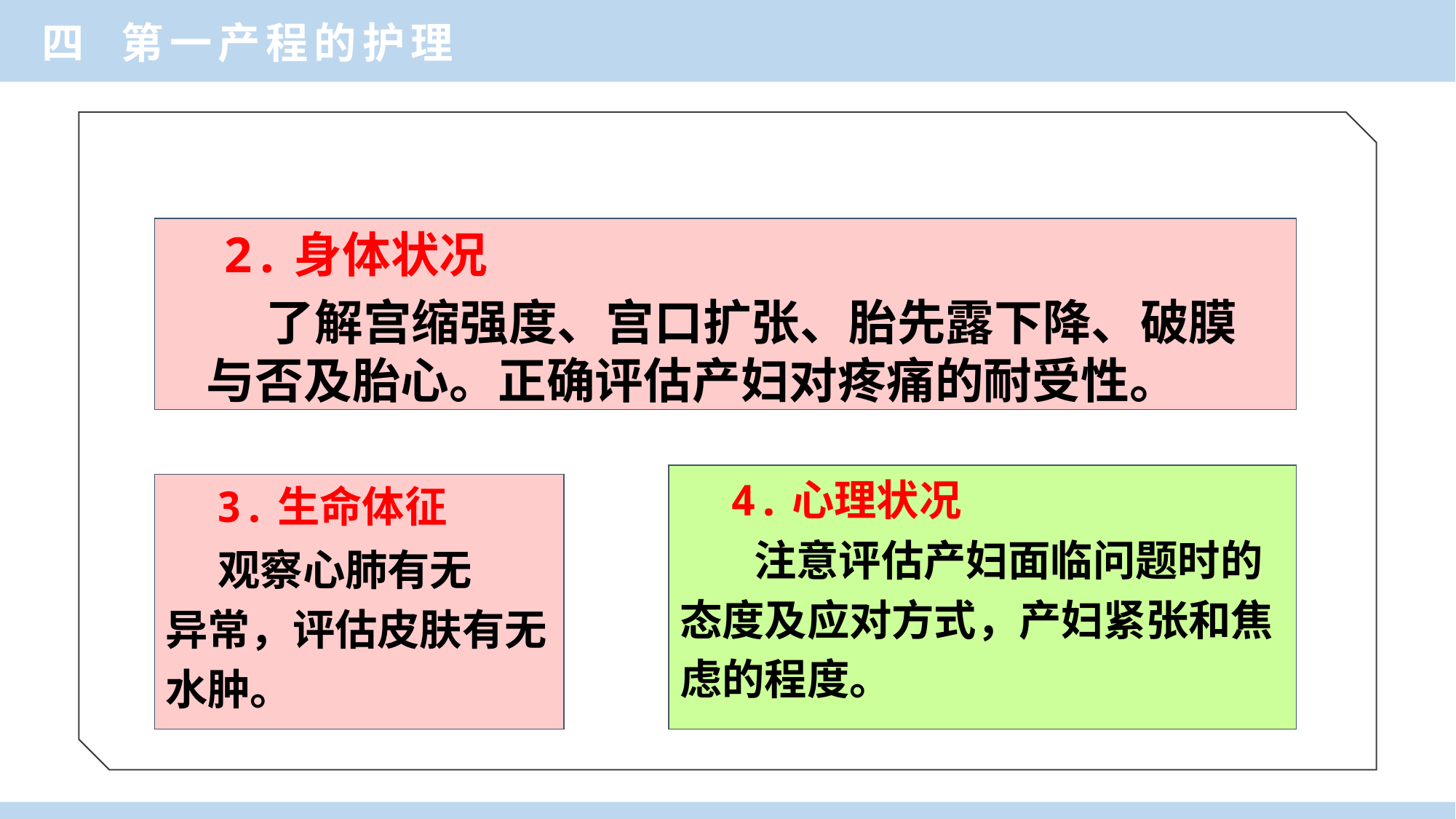

四  第一产程的护理

  2.身体状况
        了解宫缩强度、宫口扩张、胎先露下降、破膜与否及胎心。正确评估产妇对疼痛的耐受性。
  4.心理状况
        注意评估产妇面临问题时的
态度及应对方式，产妇紧张和焦
虑的程度。
  3.生命体征
    观察心肺有无
异常，评估皮肤有无
水肿。